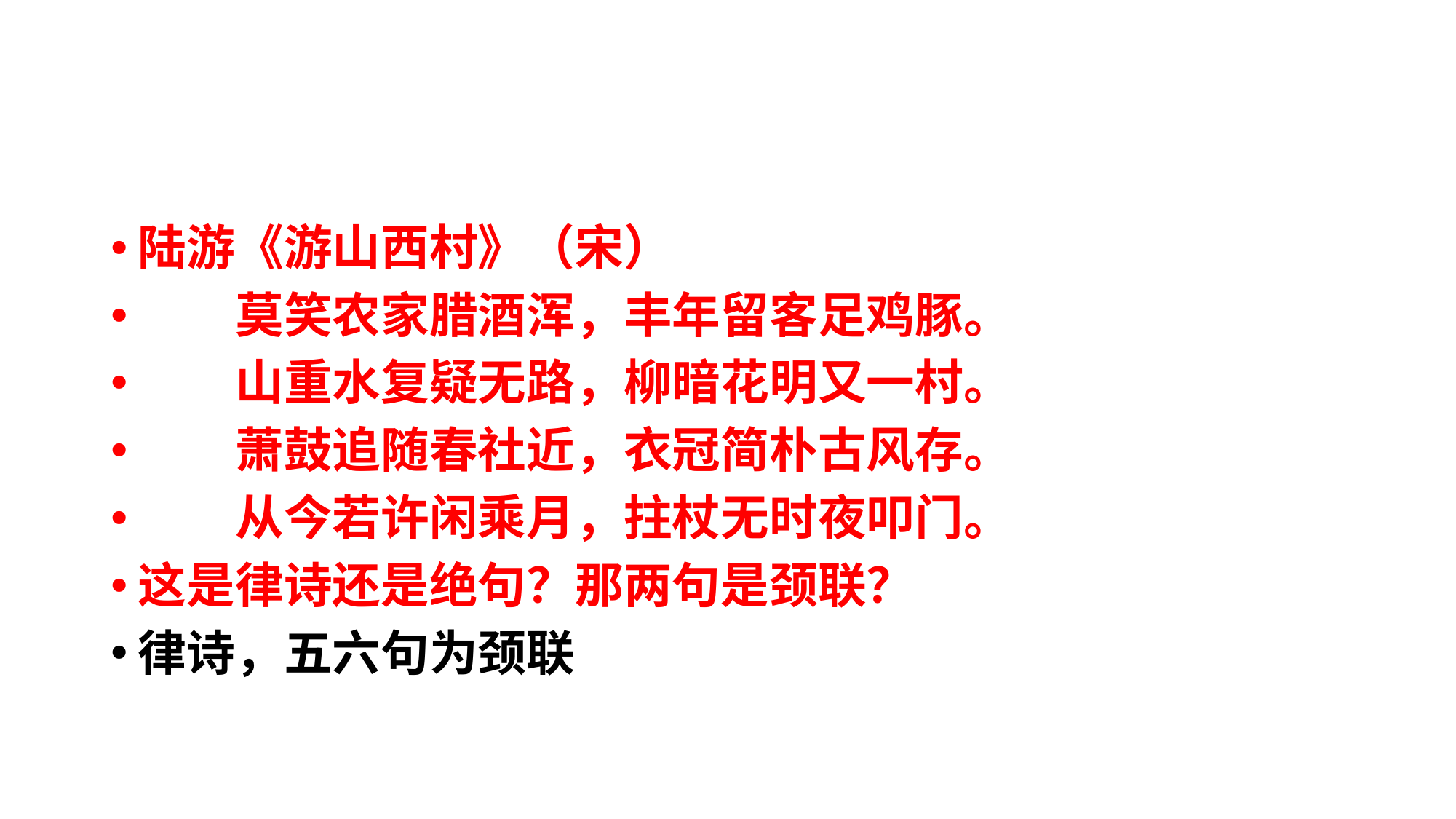

#
陆游《游山西村》（宋）
　　莫笑农家腊酒浑，丰年留客足鸡豚。
　　山重水复疑无路，柳暗花明又一村。
　　萧鼓追随春社近，衣冠简朴古风存。
　　从今若许闲乘月，拄杖无时夜叩门。
这是律诗还是绝句？那两句是颈联？
律诗，五六句为颈联